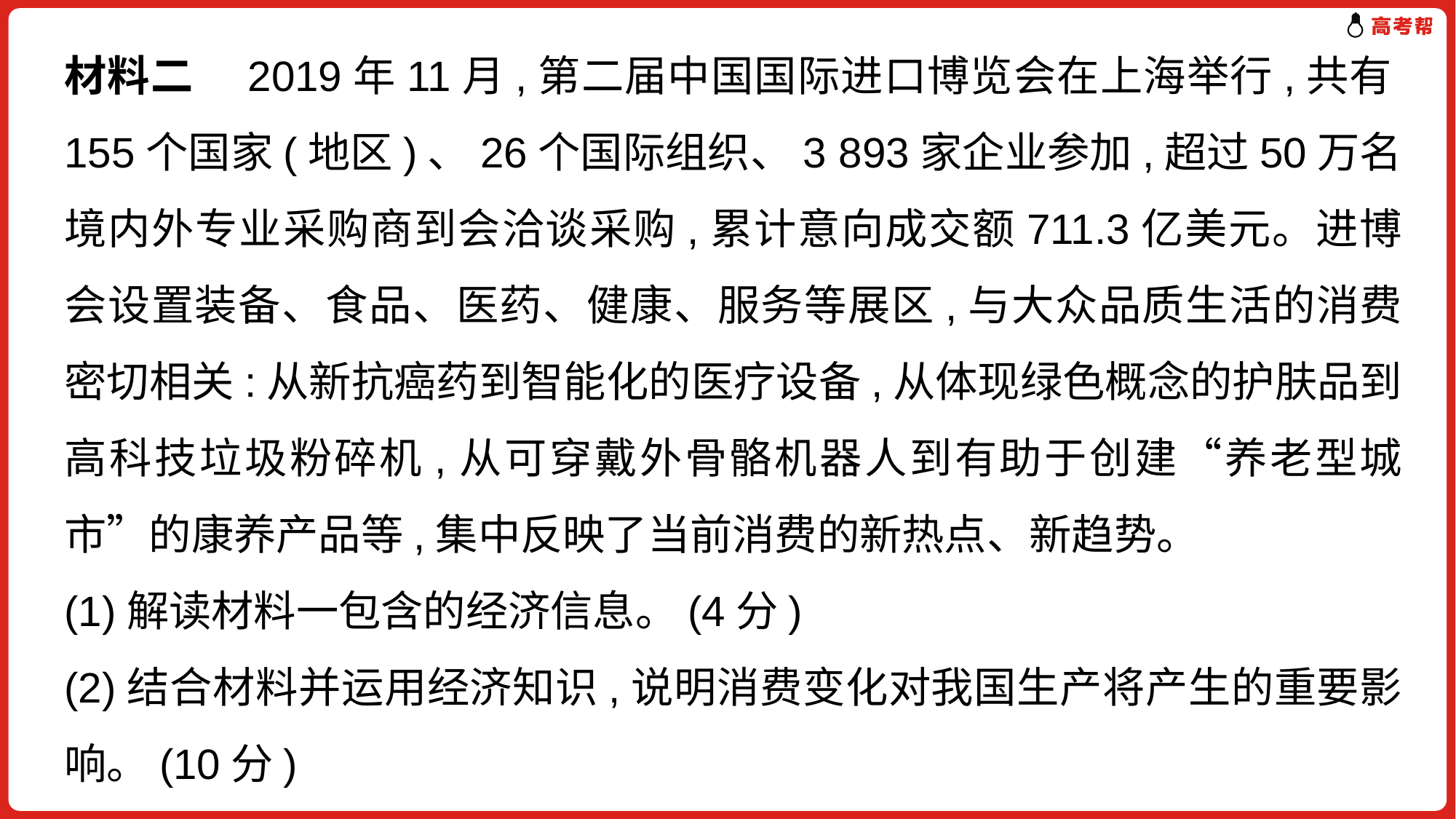

材料二　2019年11月,第二届中国国际进口博览会在上海举行,共有155个国家(地区)、26个国际组织、3 893家企业参加,超过50万名境内外专业采购商到会洽谈采购,累计意向成交额711.3亿美元。进博会设置装备、食品、医药、健康、服务等展区,与大众品质生活的消费密切相关:从新抗癌药到智能化的医疗设备,从体现绿色概念的护肤品到高科技垃圾粉碎机,从可穿戴外骨骼机器人到有助于创建“养老型城市”的康养产品等,集中反映了当前消费的新热点、新趋势。
(1)解读材料一包含的经济信息。(4分)
(2)结合材料并运用经济知识,说明消费变化对我国生产将产生的重要影响。(10分)